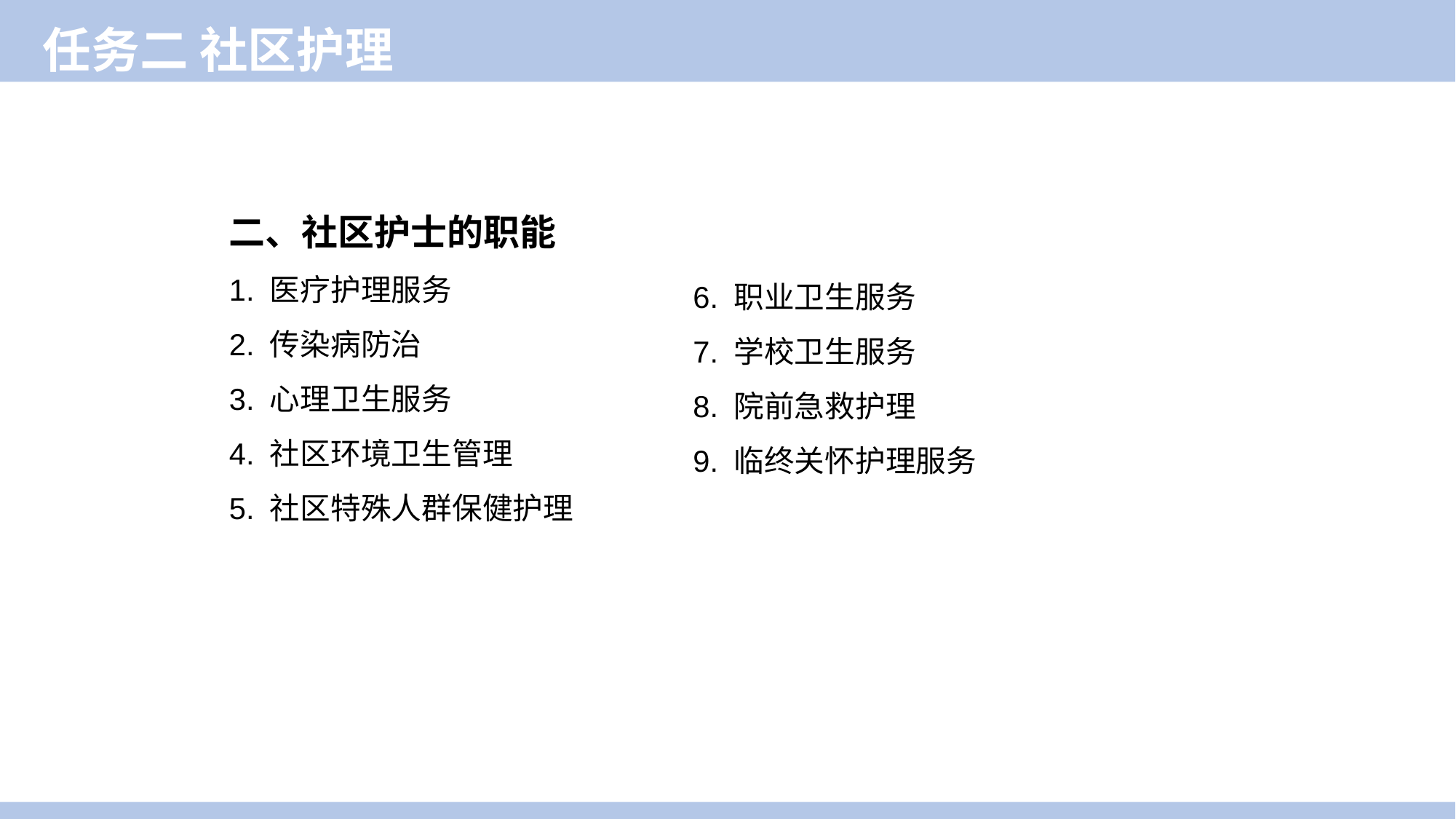

任务二 社区护理
二、社区护士的职能
1. 医疗护理服务
2. 传染病防治
3. 心理卫生服务
4. 社区环境卫生管理
5. 社区特殊人群保健护理
6. 职业卫生服务
7. 学校卫生服务
8. 院前急救护理
9. 临终关怀护理服务